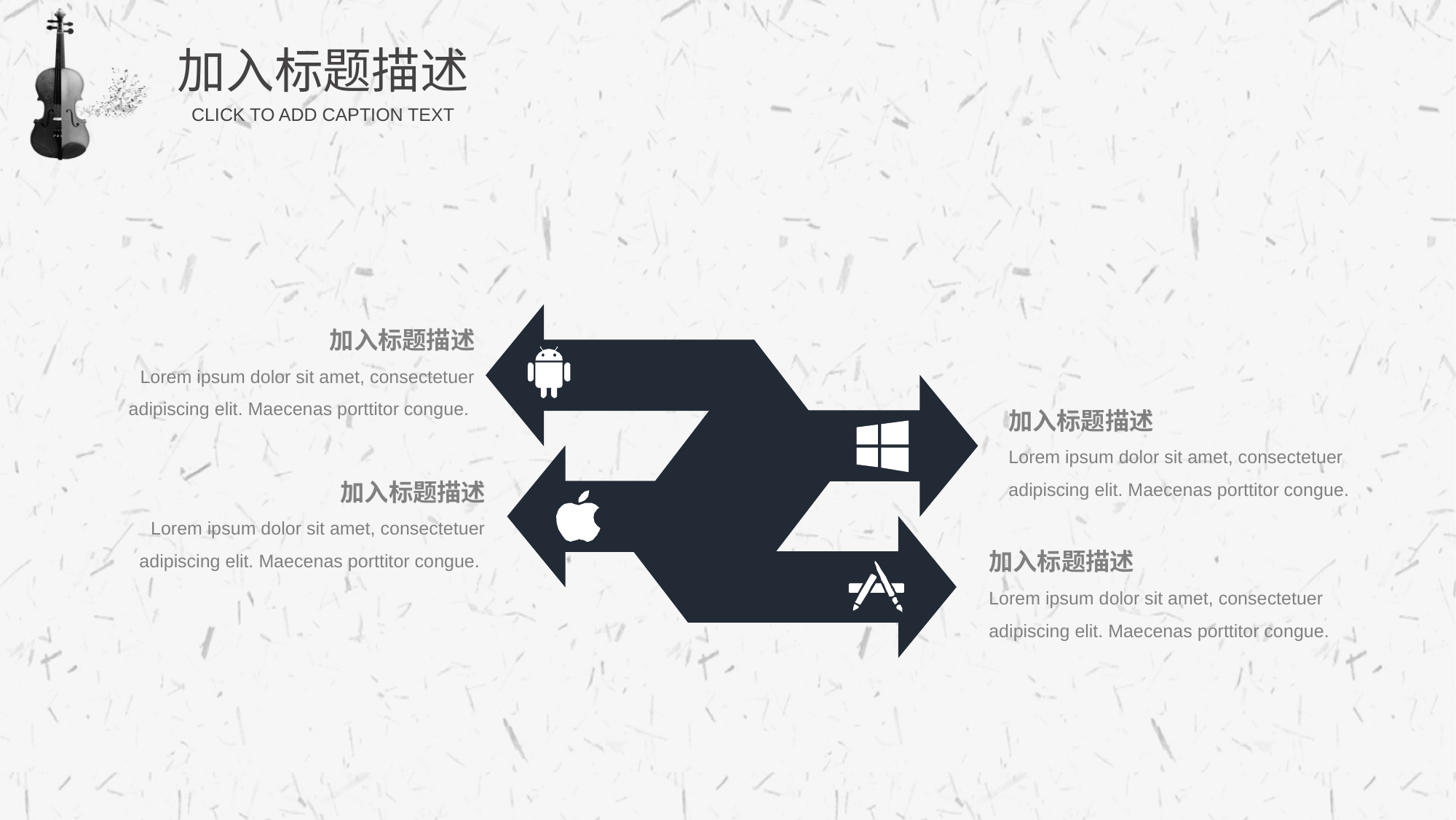

加入标题描述
CLICK TO ADD CAPTION TEXT
加入标题描述
Lorem ipsum dolor sit amet, consectetuer adipiscing elit. Maecenas porttitor congue.

加入标题描述
Lorem ipsum dolor sit amet, consectetuer adipiscing elit. Maecenas porttitor congue.

加入标题描述
Lorem ipsum dolor sit amet, consectetuer adipiscing elit. Maecenas porttitor congue.

加入标题描述
Lorem ipsum dolor sit amet, consectetuer adipiscing elit. Maecenas porttitor congue.